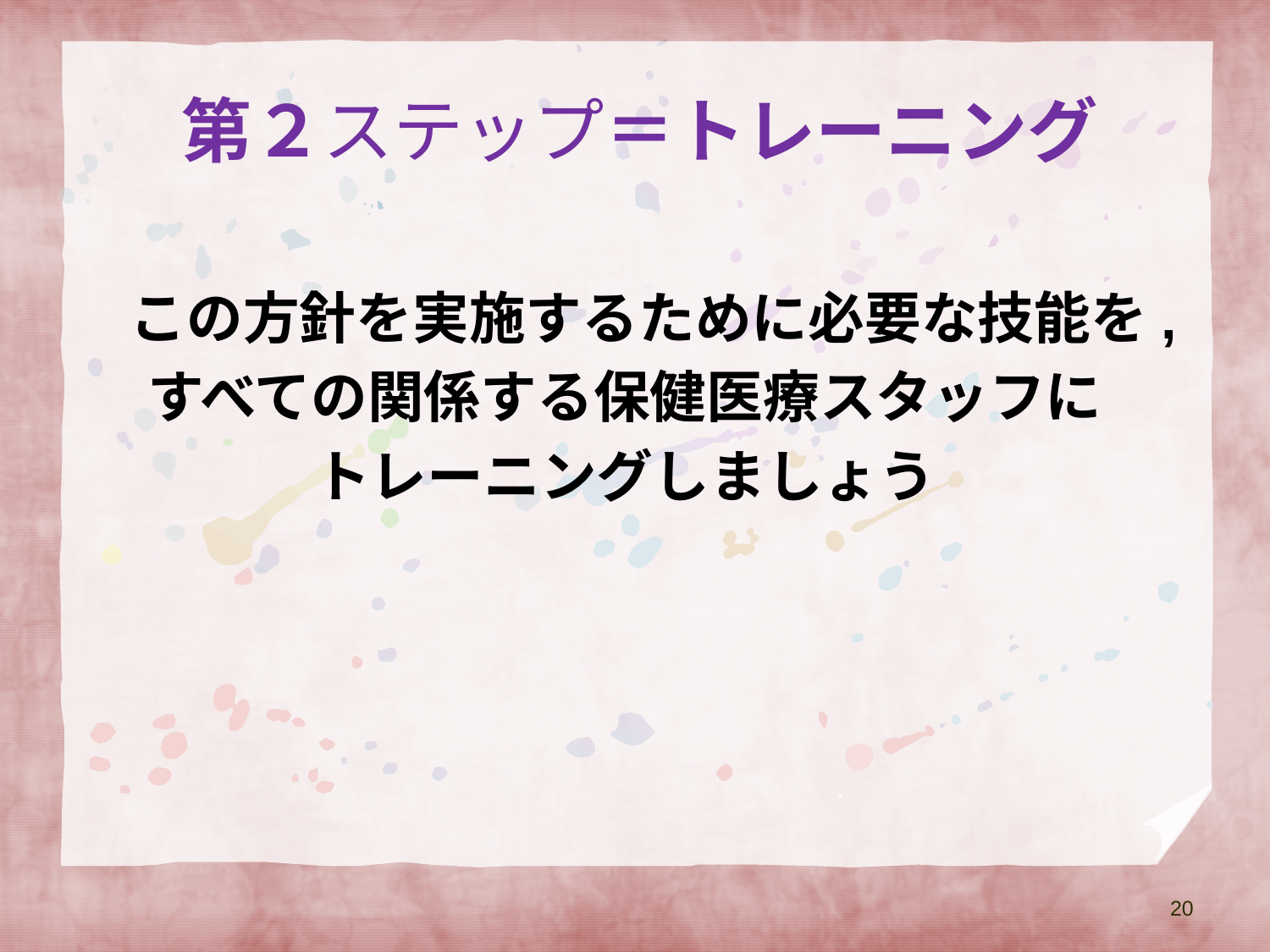

# 第２ステップ＝トレーニング
　この方針を実施するために必要な技能を,
すべての関係する保健医療スタッフに
トレーニングしましょう
20